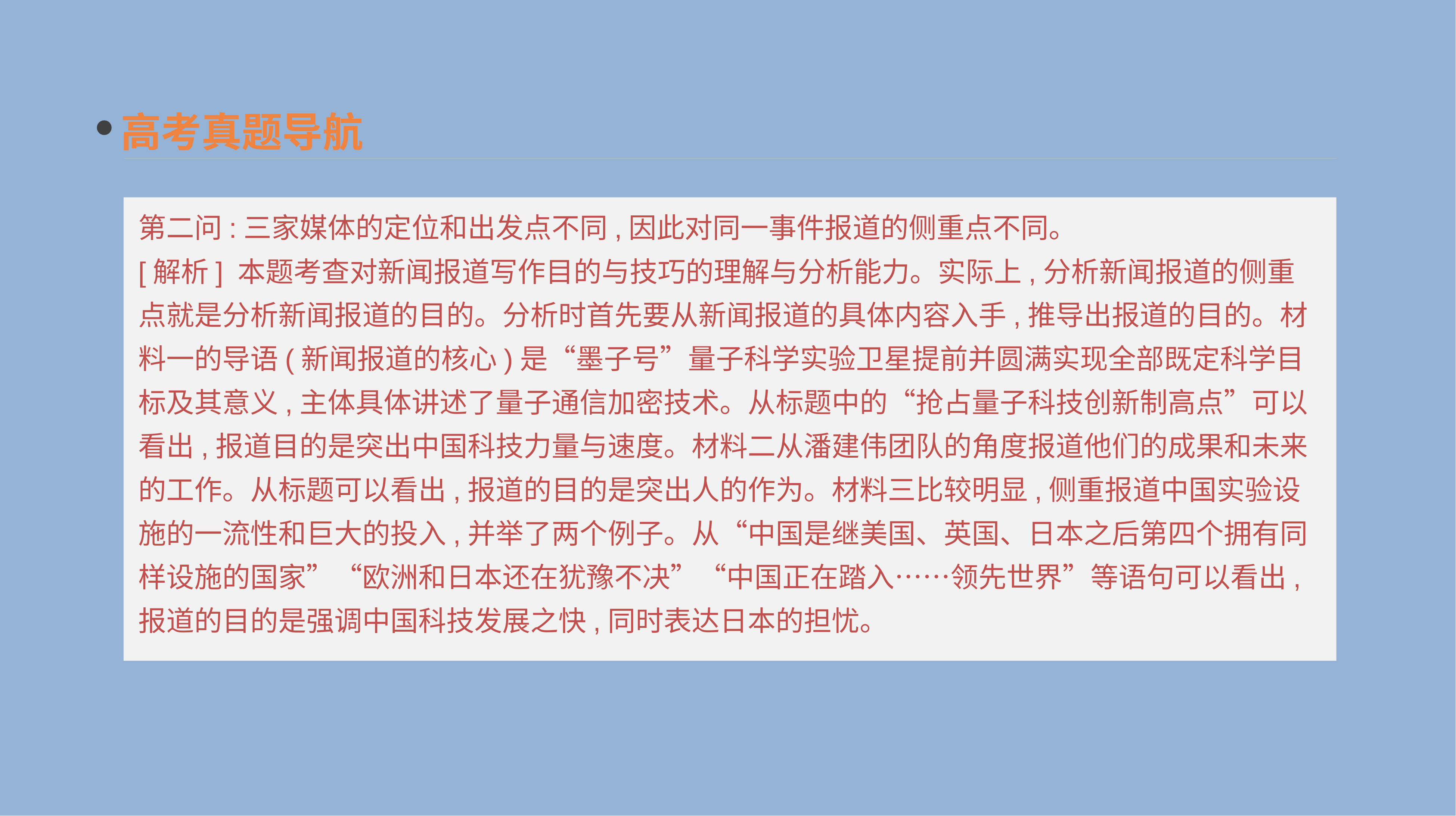

高考真题导航

第二问:三家媒体的定位和出发点不同,因此对同一事件报道的侧重点不同。
[解析] 本题考查对新闻报道写作目的与技巧的理解与分析能力。实际上,分析新闻报道的侧重点就是分析新闻报道的目的。分析时首先要从新闻报道的具体内容入手,推导出报道的目的。材料一的导语(新闻报道的核心)是“墨子号”量子科学实验卫星提前并圆满实现全部既定科学目标及其意义,主体具体讲述了量子通信加密技术。从标题中的“抢占量子科技创新制高点”可以看出,报道目的是突出中国科技力量与速度。材料二从潘建伟团队的角度报道他们的成果和未来的工作。从标题可以看出,报道的目的是突出人的作为。材料三比较明显,侧重报道中国实验设施的一流性和巨大的投入,并举了两个例子。从“中国是继美国、英国、日本之后第四个拥有同样设施的国家”“欧洲和日本还在犹豫不决”“中国正在踏入……领先世界”等语句可以看出,报道的目的是强调中国科技发展之快,同时表达日本的担忧。